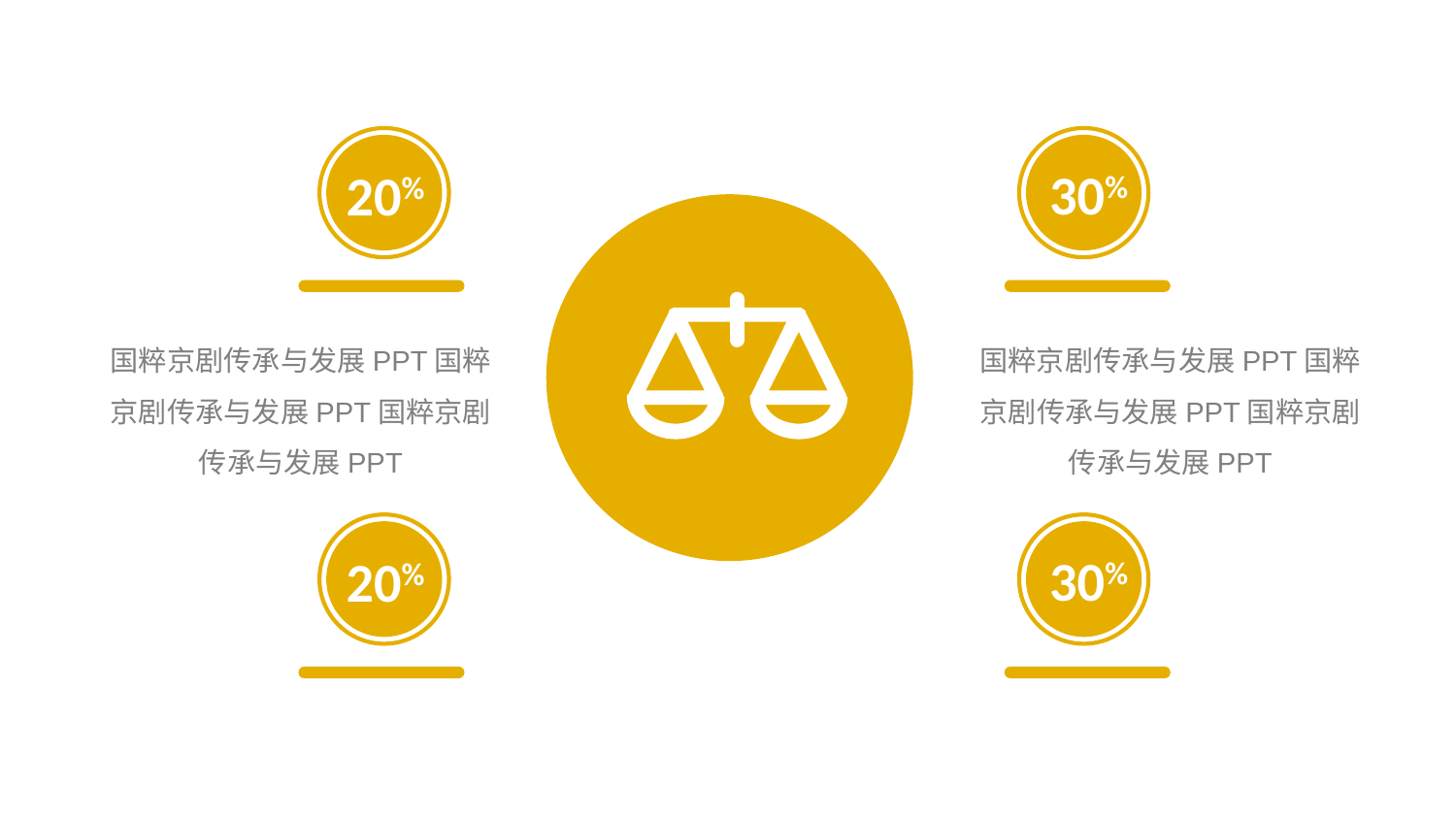

30%
20%

国粹京剧传承与发展PPT国粹京剧传承与发展PPT国粹京剧传承与发展PPT
国粹京剧传承与发展PPT国粹京剧传承与发展PPT国粹京剧传承与发展PPT

30%
20%